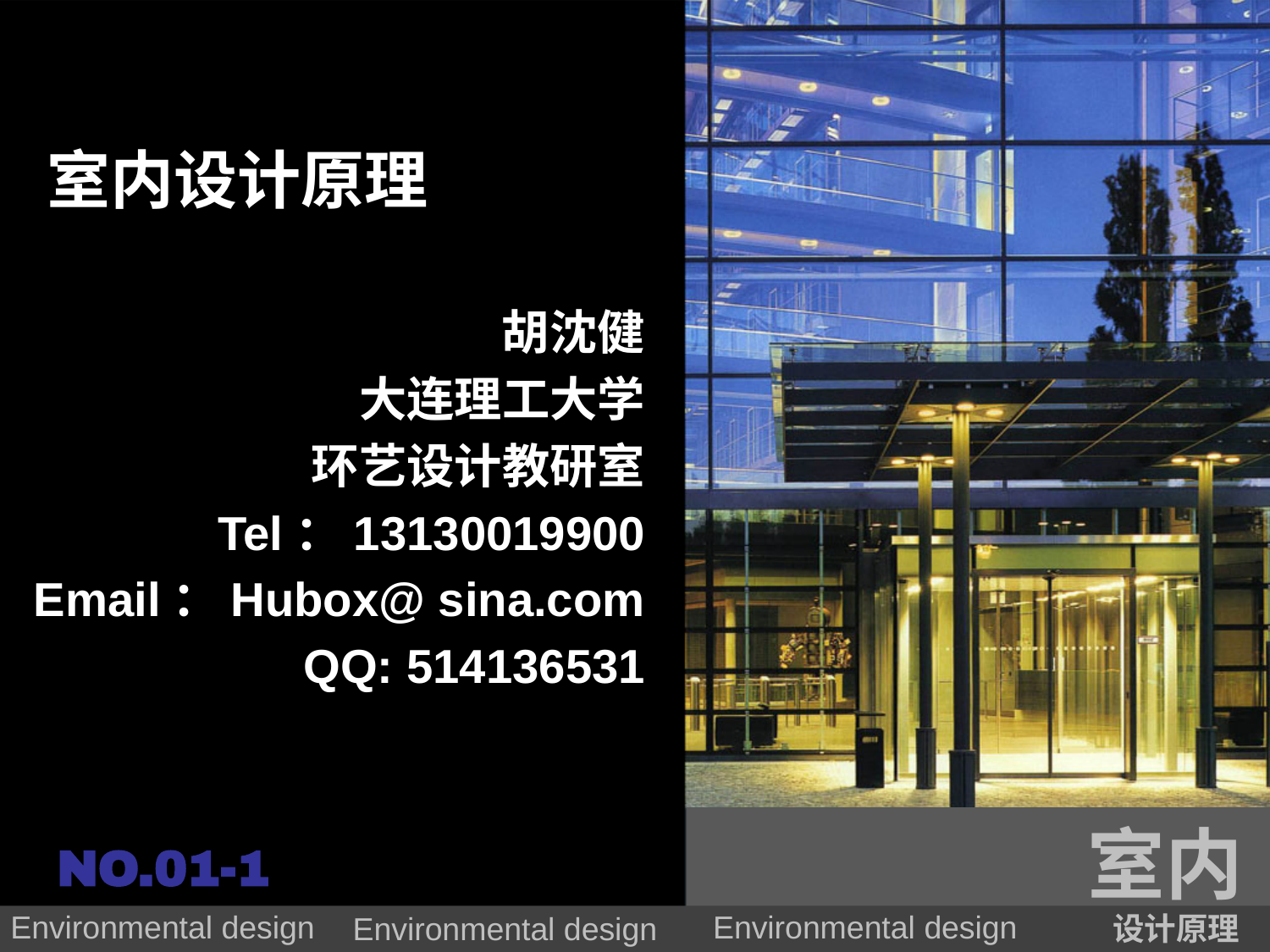

# 室内设计原理
胡沈健
大连理工大学
环艺设计教研室
Tel：13130019900
Email：Hubox@ sina.com
QQ: 514136531
室内

NO.01-1
设计原理
Environmental design
Environmental design
Environmental design